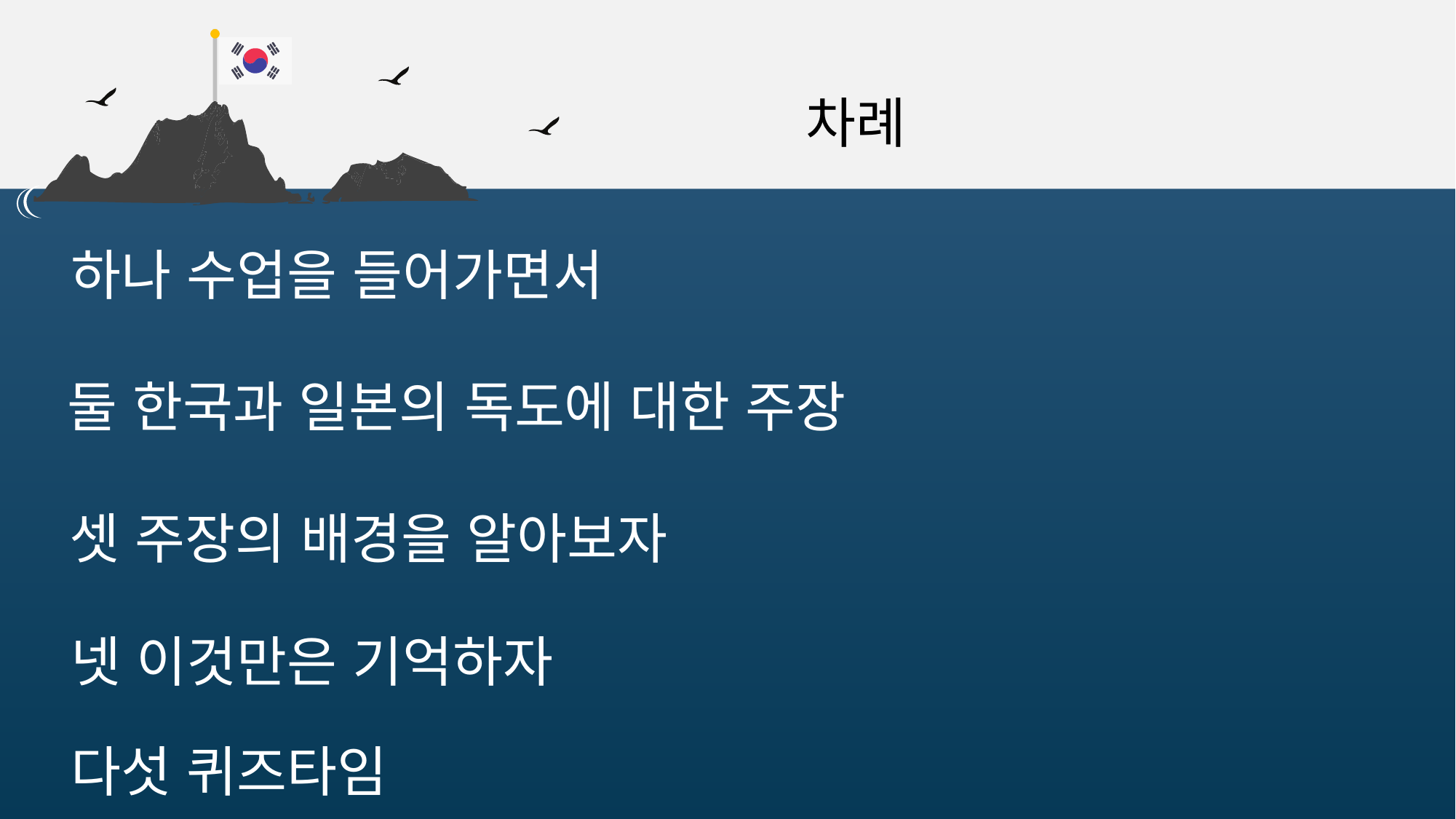

차례

하나 수업을 들어가면서
둘 한국과 일본의 독도에 대한 주장
셋 주장의 배경을 알아보자
넷 이것만은 기억하자
다섯 퀴즈타임